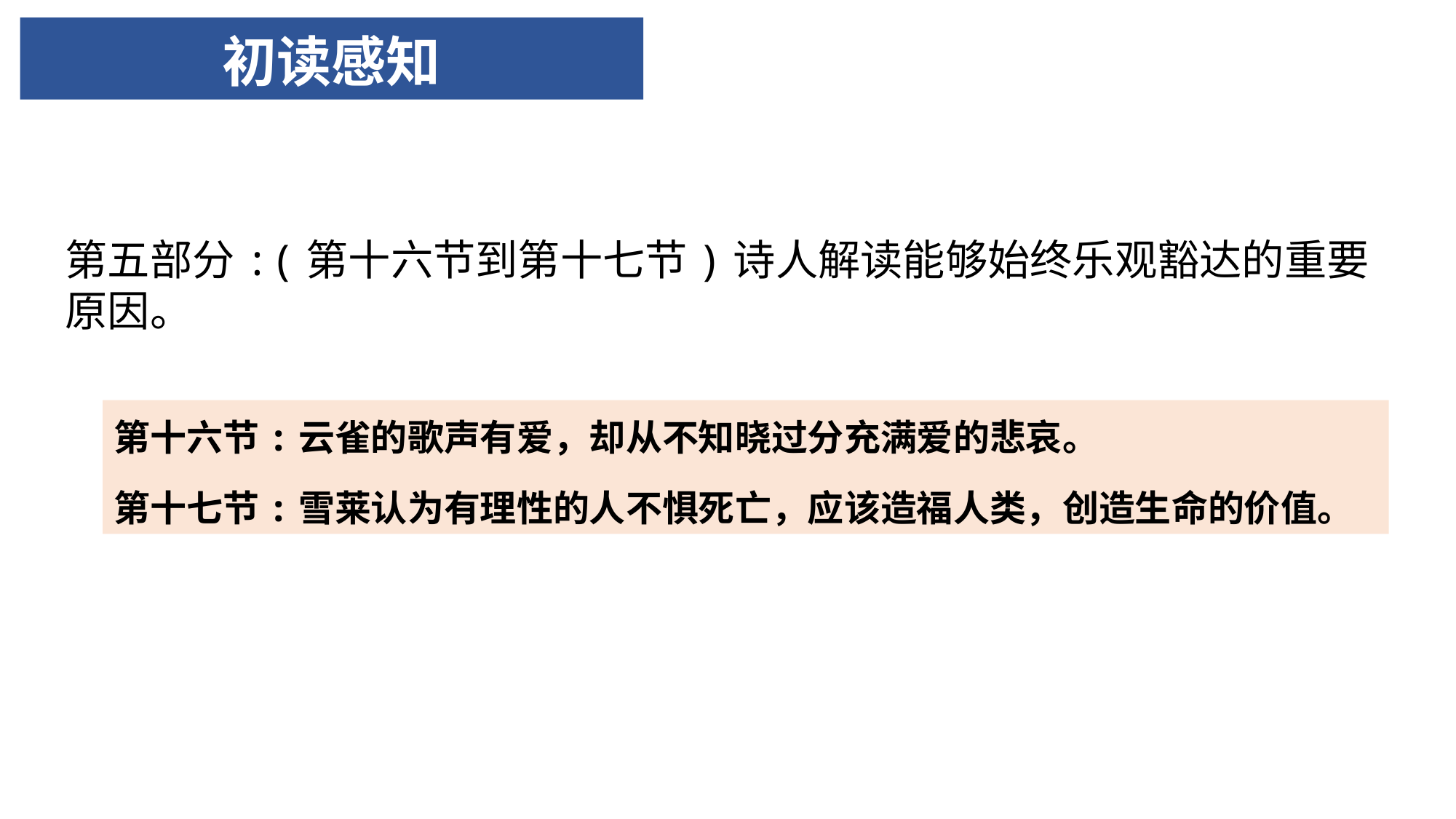

# 初读感知
第五部分:(第十六节到第十七节)诗人解读能够始终乐观豁达的重要原因。
第十六节:云雀的歌声有爱，却从不知晓过分充满爱的悲哀。
第十七节:雪莱认为有理性的人不惧死亡，应该造福人类，创造生命的价值。